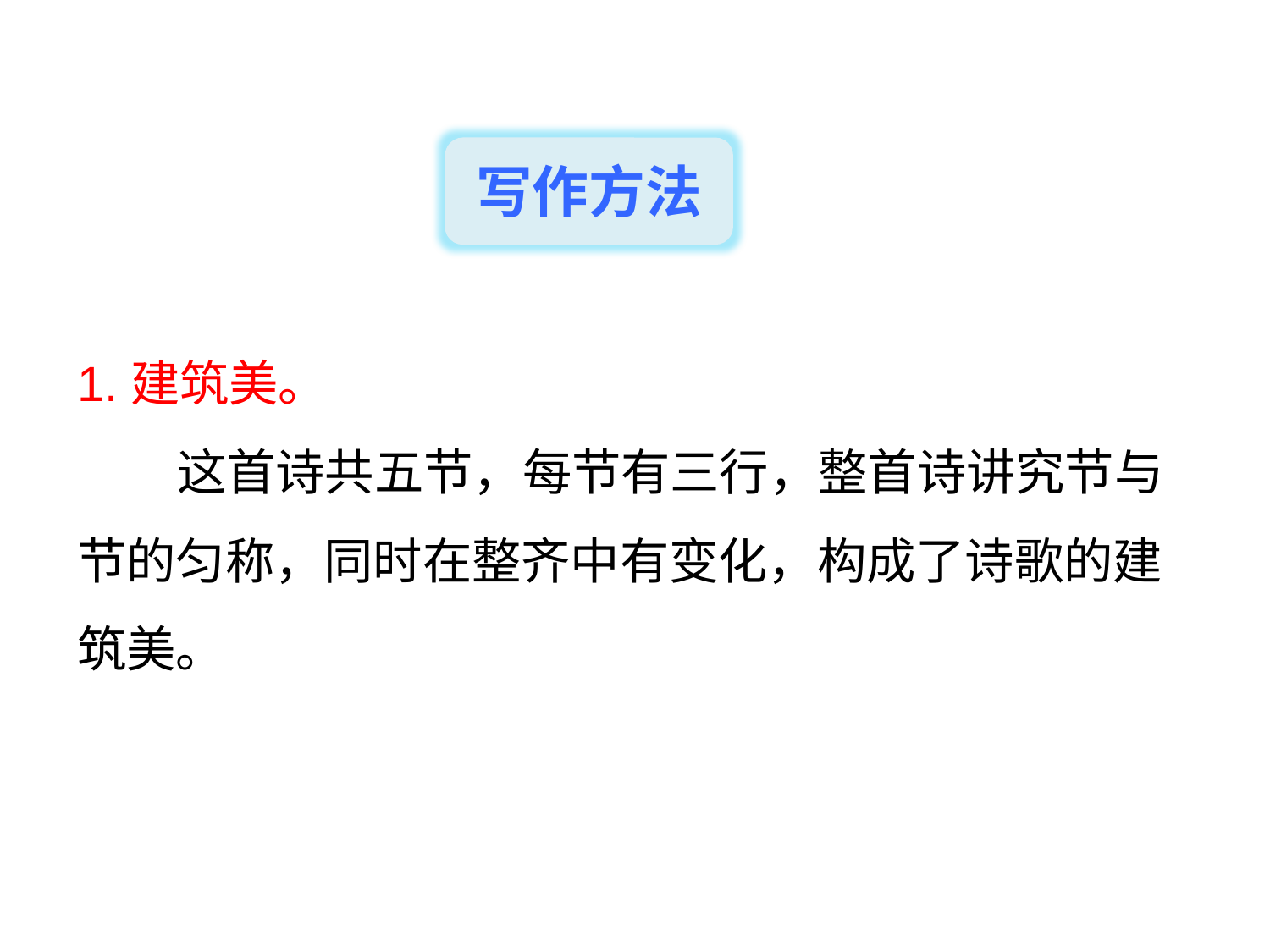

写作方法
1.建筑美。
        这首诗共五节，每节有三行，整首诗讲究节与节的匀称，同时在整齐中有变化，构成了诗歌的建筑美。